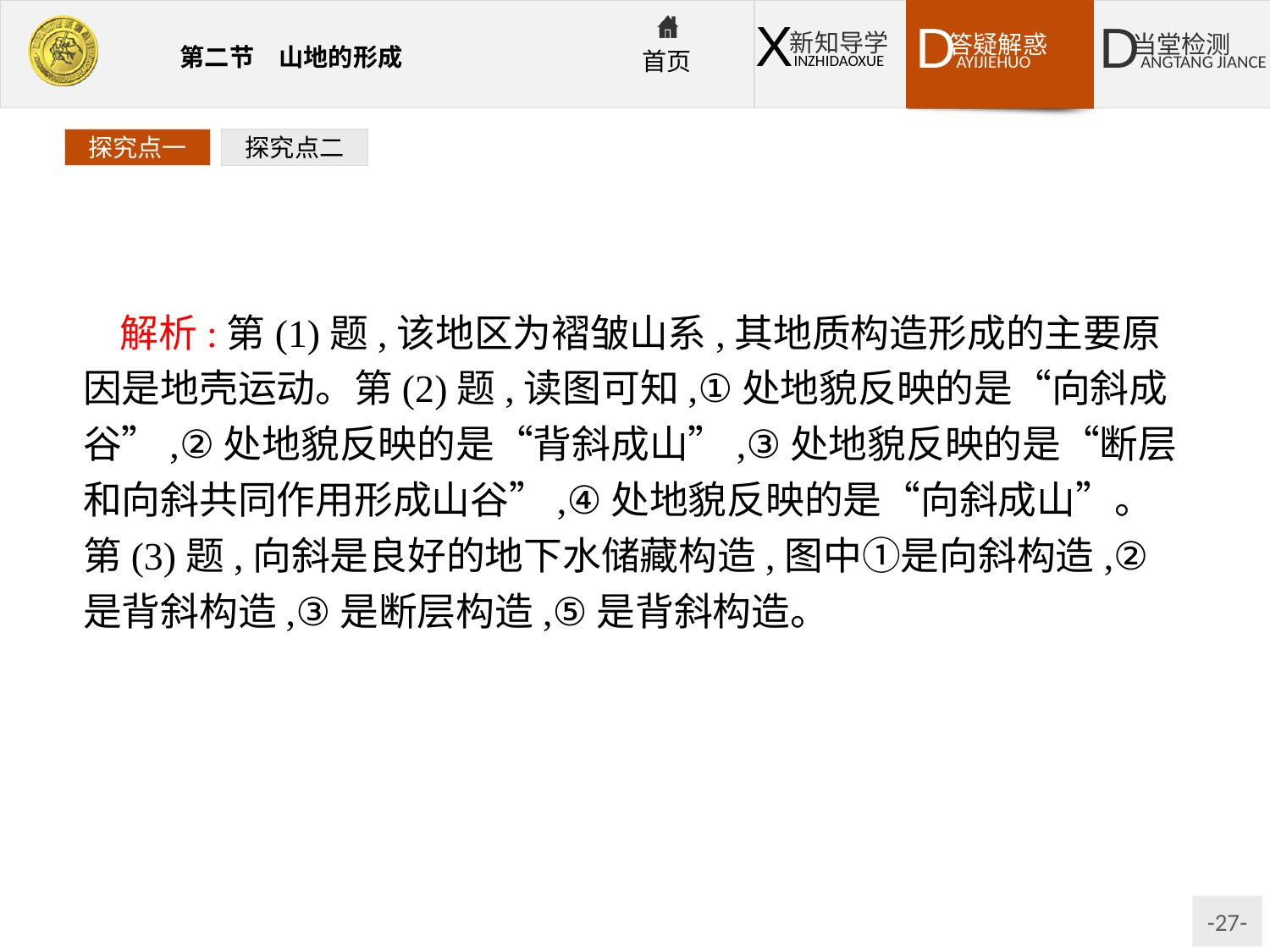

探究点一
探究点二
解析:第(1)题,该地区为褶皱山系,其地质构造形成的主要原因是地壳运动。第(2)题,读图可知,①处地貌反映的是“向斜成谷”,②处地貌反映的是“背斜成山”,③处地貌反映的是“断层和向斜共同作用形成山谷”,④处地貌反映的是“向斜成山”。第(3)题,向斜是良好的地下水储藏构造,图中①是向斜构造,②是背斜构造,③是断层构造,⑤是背斜构造。
答案:(1)A　(2)D　(3)A